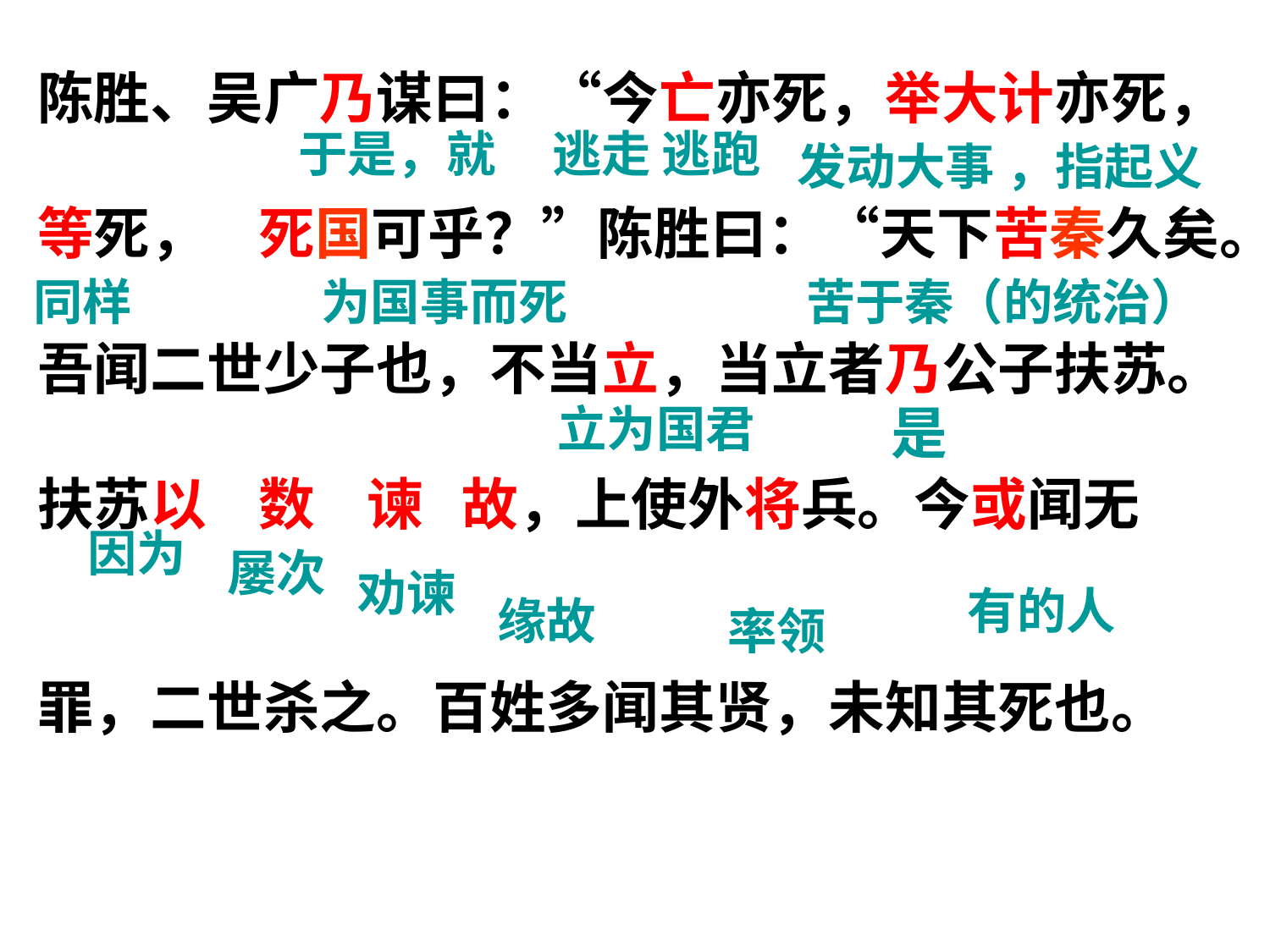

陈胜、吴广乃谋曰：“今亡亦死，举大计亦死，

等死，    死国可乎？”陈胜曰：“天下苦秦久矣。

吾闻二世少子也，不当立，当立者乃公子扶苏。

扶苏以    数    谏   故，上使外将兵。今或闻无

罪，二世杀之。百姓多闻其贤，未知其死也。
于是，就
逃走 逃跑
发动大事 ，指起义
同样
 为国事而死
苦于秦（的统治）
立为国君
是
因为
屡次
劝谏
有的人
缘故
率领